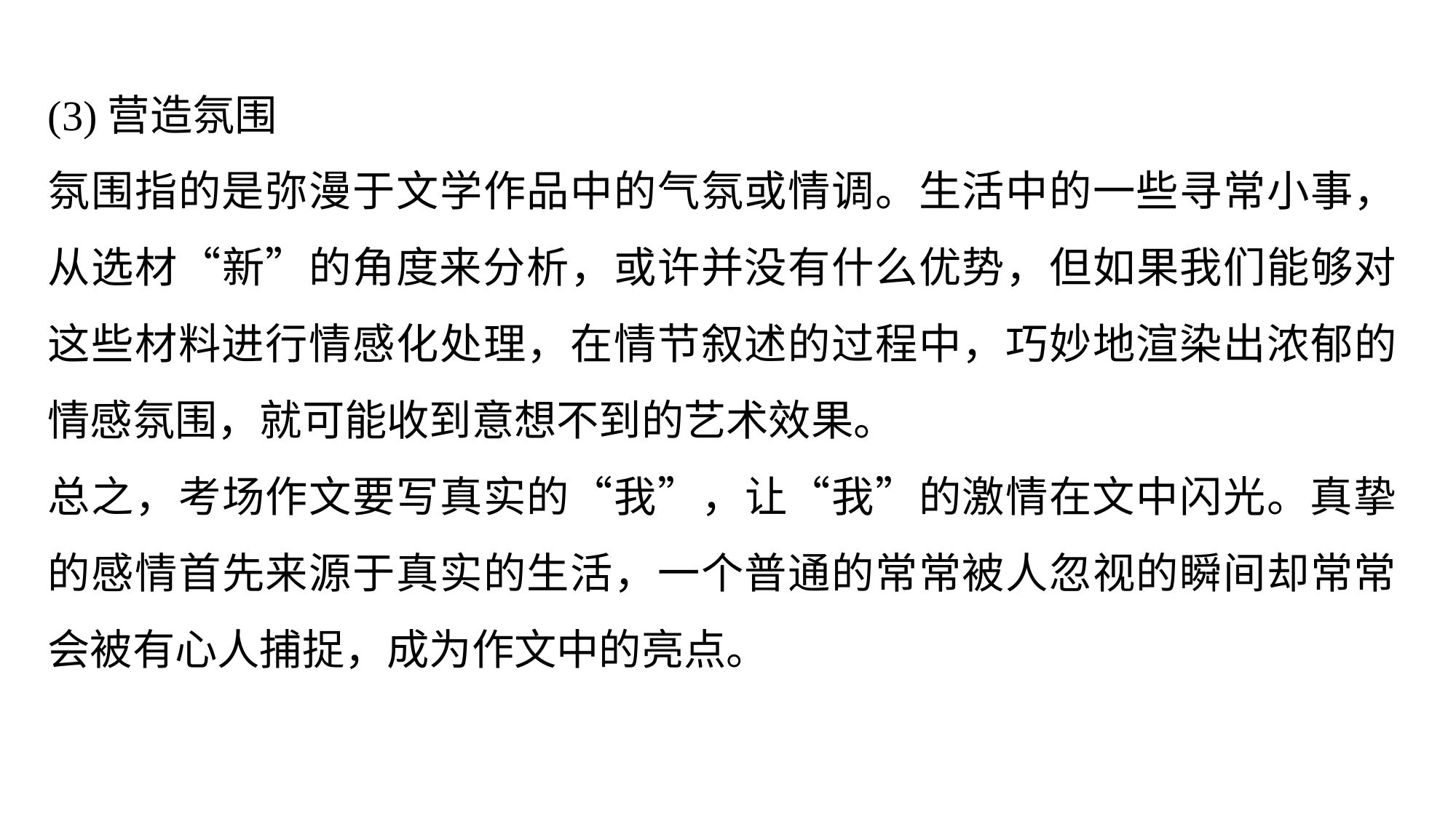

(3)营造氛围
氛围指的是弥漫于文学作品中的气氛或情调。生活中的一些寻常小事，从选材“新”的角度来分析，或许并没有什么优势，但如果我们能够对这些材料进行情感化处理，在情节叙述的过程中，巧妙地渲染出浓郁的情感氛围，就可能收到意想不到的艺术效果。
总之，考场作文要写真实的“我”，让“我”的激情在文中闪光。真挚的感情首先来源于真实的生活，一个普通的常常被人忽视的瞬间却常常会被有心人捕捉，成为作文中的亮点。